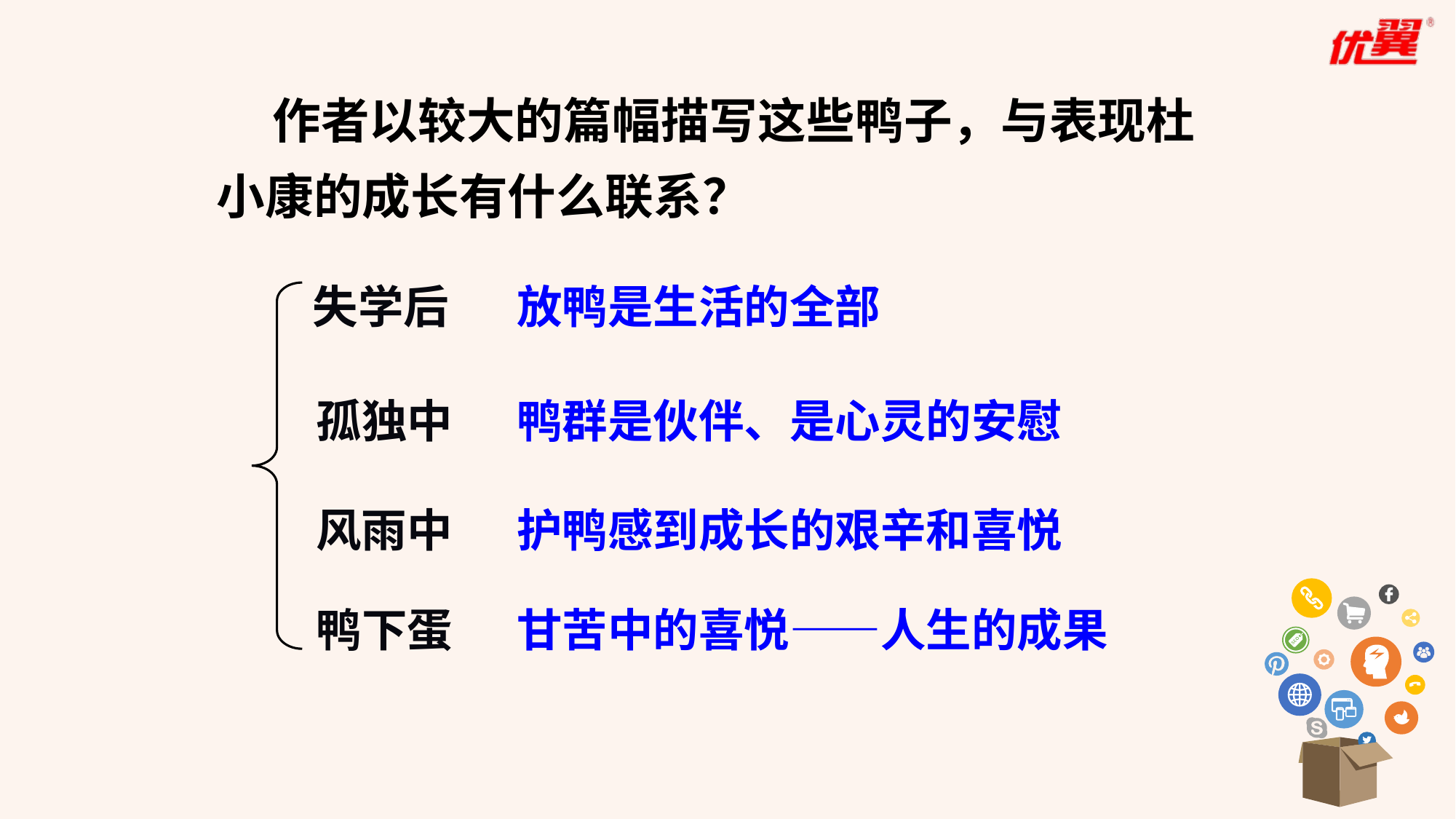

作者以较大的篇幅描写这些鸭子，与表现杜小康的成长有什么联系？
失学后
放鸭是生活的全部

孤独中
鸭群是伙伴、是心灵的安慰
风雨中
护鸭感到成长的艰辛和喜悦

鸭下蛋
甘苦中的喜悦——人生的成果